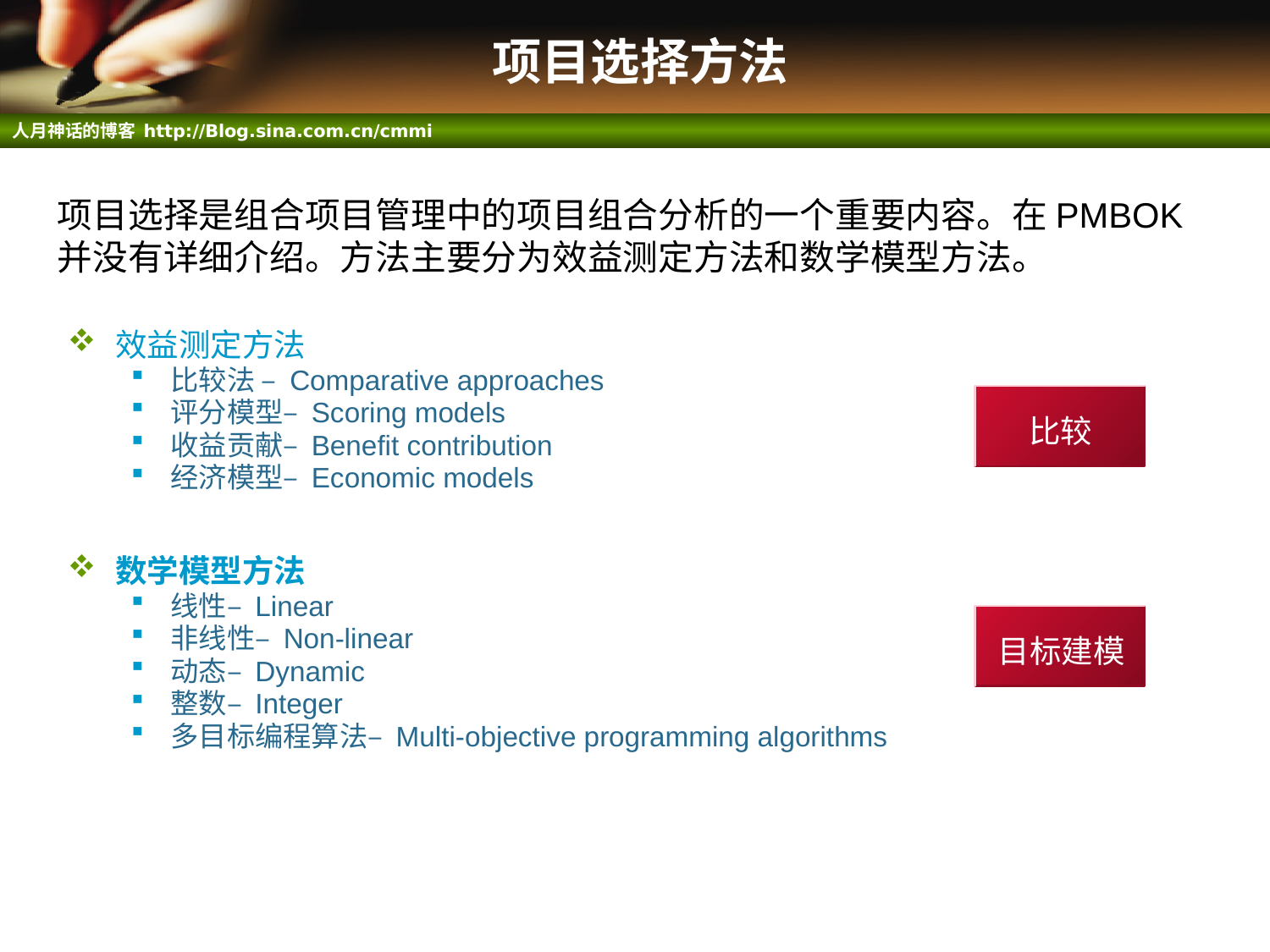

# 项目选择方法
项目选择是组合项目管理中的项目组合分析的一个重要内容。在PMBOK并没有详细介绍。方法主要分为效益测定方法和数学模型方法。
效益测定方法
比较法 – Comparative approaches
评分模型– Scoring models
收益贡献– Benefit contribution
经济模型– Economic models

数学模型方法
线性– Linear
非线性– Non-linear
动态– Dynamic
整数– Integer
多目标编程算法– Multi-objective programming algorithms

比较

目标建模